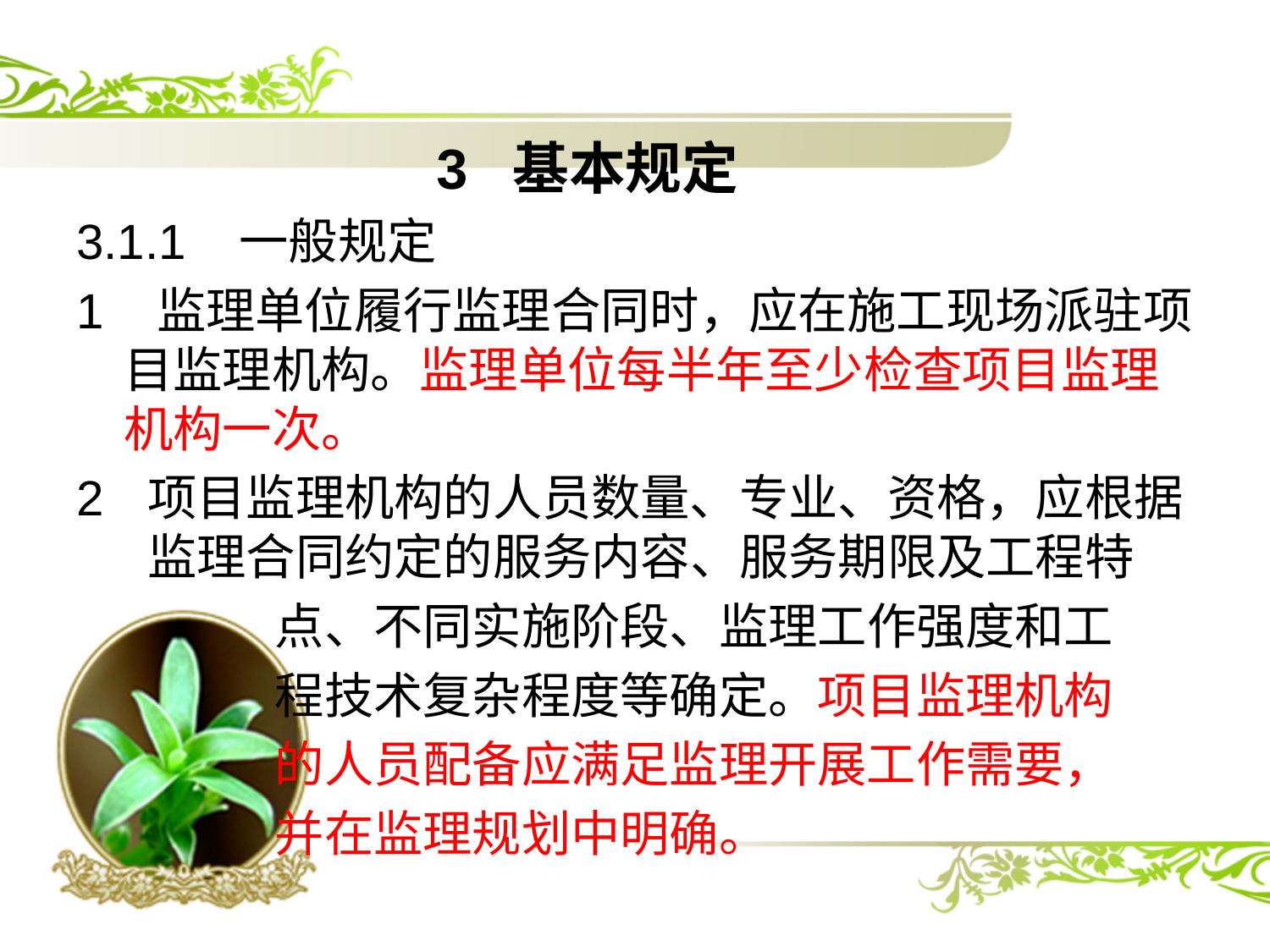

#
                       3  基本规定
3.1.1   一般规定
1   监理单位履行监理合同时，应在施工现场派驻项目监理机构。监理单位每半年至少检查项目监理机构一次。
项目监理机构的人员数量、专业、资格，应根据监理合同约定的服务内容、服务期限及工程特
                 点、不同实施阶段、监理工作强度和工
                 程技术复杂程度等确定。项目监理机构
                 的人员配备应满足监理开展工作需要，
                 并在监理规划中明确。